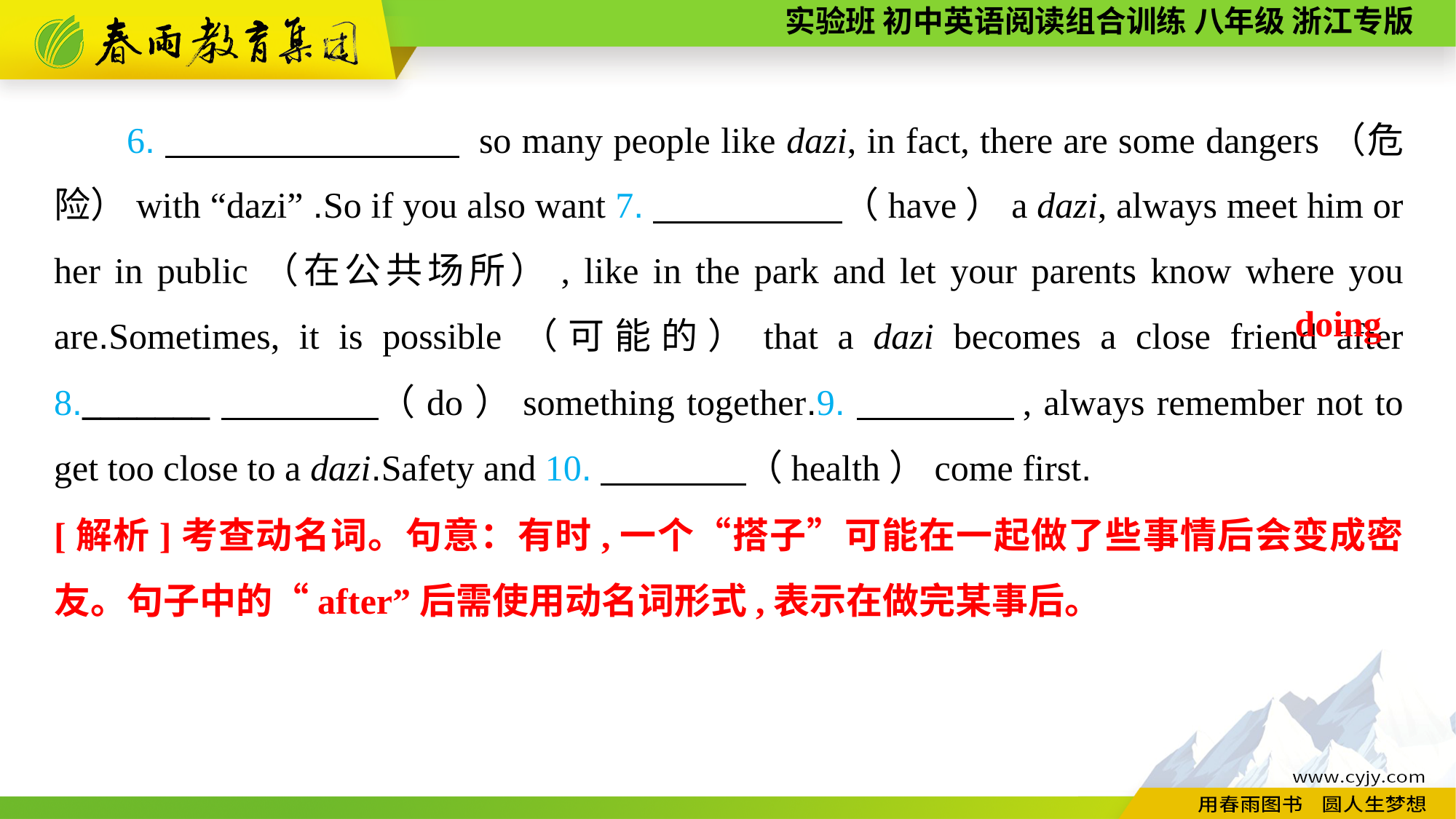

6.　　     　          　 so many people like dazi, in fact, there are some dangers（危险）with “dazi” .So if you also want 7.　　     　　（have）a dazi, always meet him or her in public（在公共场所）, like in the park and let your parents know where you are.Sometimes, it is possible（可能的）that a dazi becomes a close friend after 8._______　　　　（do）something together.9.　　　　, always remember not to get too close to a dazi.Safety and 10.　　　　（health）come first.
doing
[解析]考查动名词。句意：有时,一个“搭子”可能在一起做了些事情后会变成密友。句子中的“after”后需使用动名词形式,表示在做完某事后。